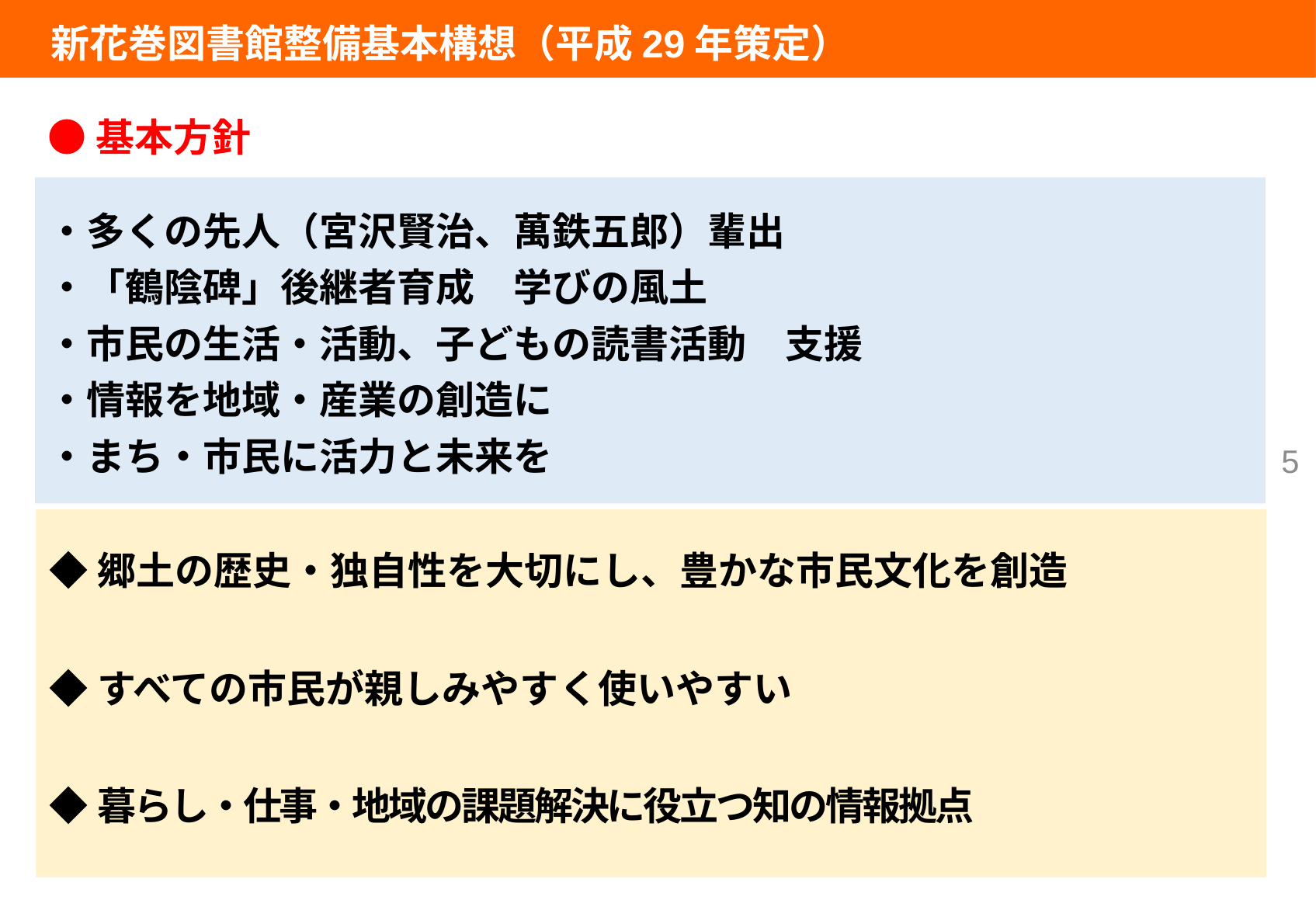

新花巻図書館整備基本構想（平成29年策定）
●基本方針

・多くの先人（宮沢賢治、萬鉄五郎）輩出
・「鶴陰碑」後継者育成　学びの風土
・市民の生活・活動、子どもの読書活動　支援
・情報を地域・産業の創造に
・まち・市民に活力と未来を
5

◆郷土の歴史・独自性を大切にし、豊かな市民文化を創造

◆すべての市民が親しみやすく使いやすい

◆暮らし・仕事・地域の課題解決に役立つ知の情報拠点